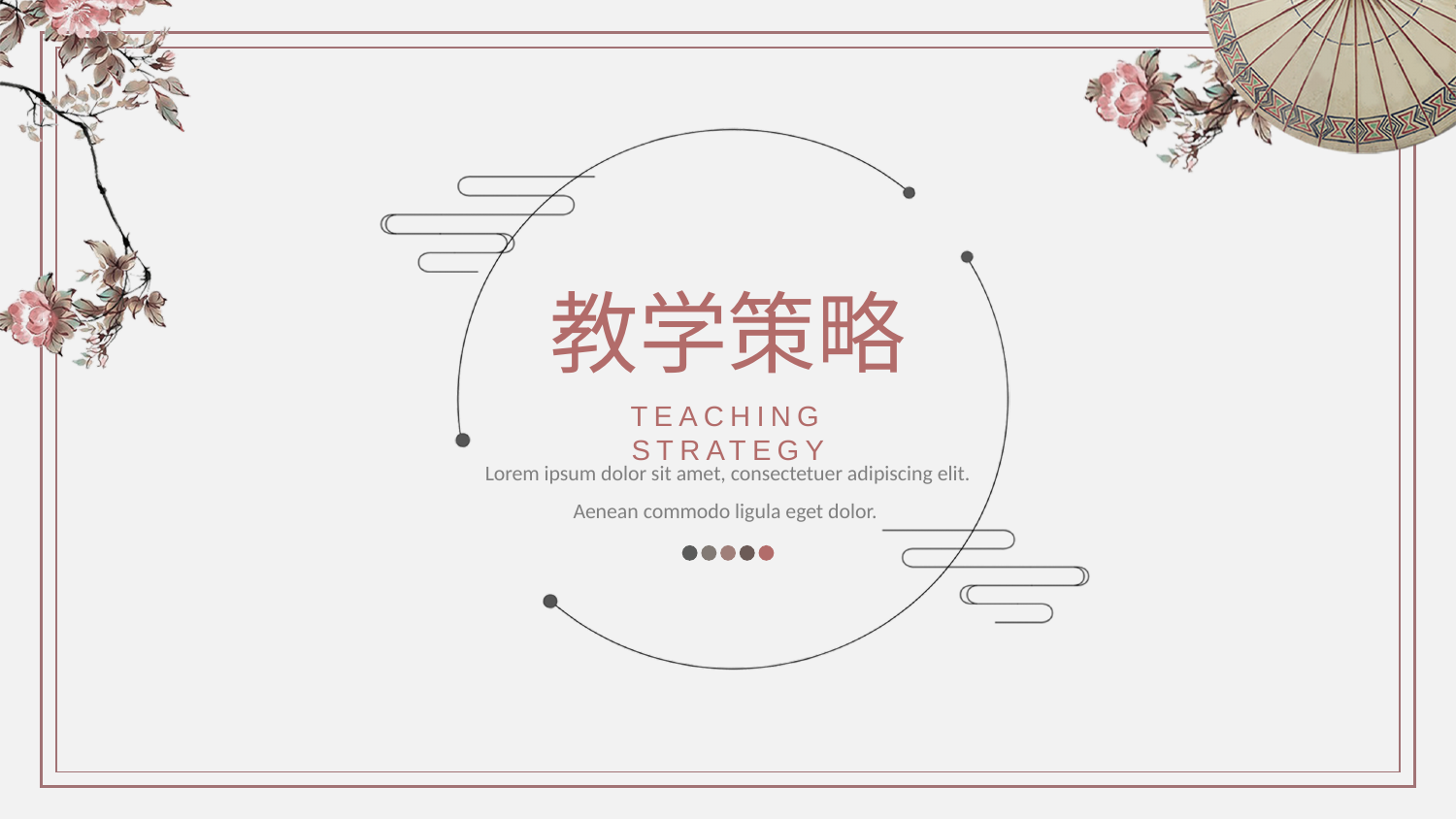

教学策略
TEACHING STRATEGY
Lorem ipsum dolor sit amet, consectetuer adipiscing elit. Aenean commodo ligula eget dolor.